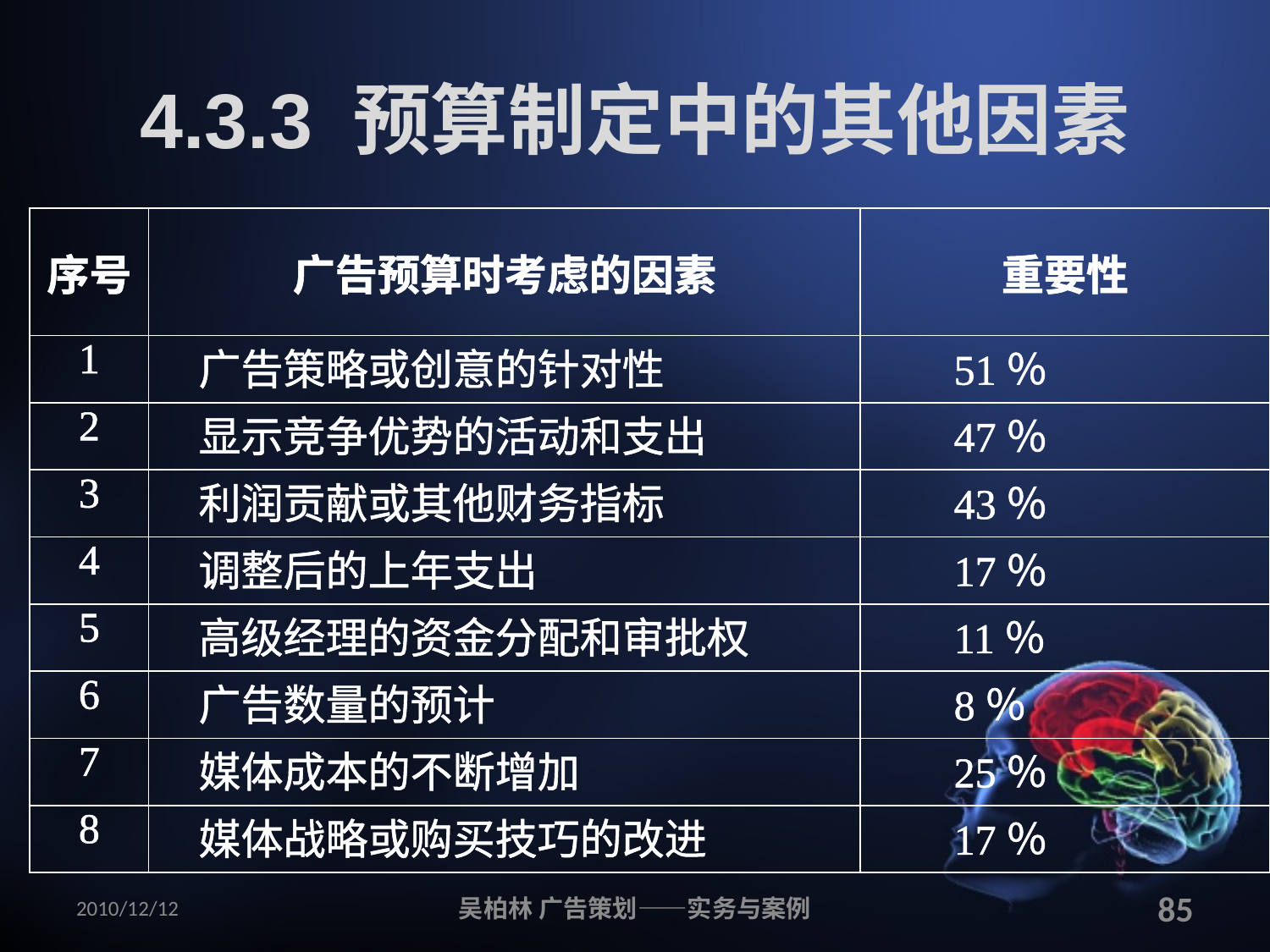

# 4.3.3 预算制定中的其他因素
| 序号 | 广告预算时考虑的因素 | 重要性 |
| --- | --- | --- |
| 1 | 广告策略或创意的针对性 | 51％ |
| 2 | 显示竞争优势的活动和支出 | 47％ |
| 3 | 利润贡献或其他财务指标 | 43％ |
| 4 | 调整后的上年支出 | 17％ |
| 5 | 高级经理的资金分配和审批权 | 11％ |
| 6 | 广告数量的预计 | 8％ |
| 7 | 媒体成本的不断增加 | 25％ |
| 8 | 媒体战略或购买技巧的改进 | 17％ |
2010/12/12
吴柏林 广告策划——实务与案例
85